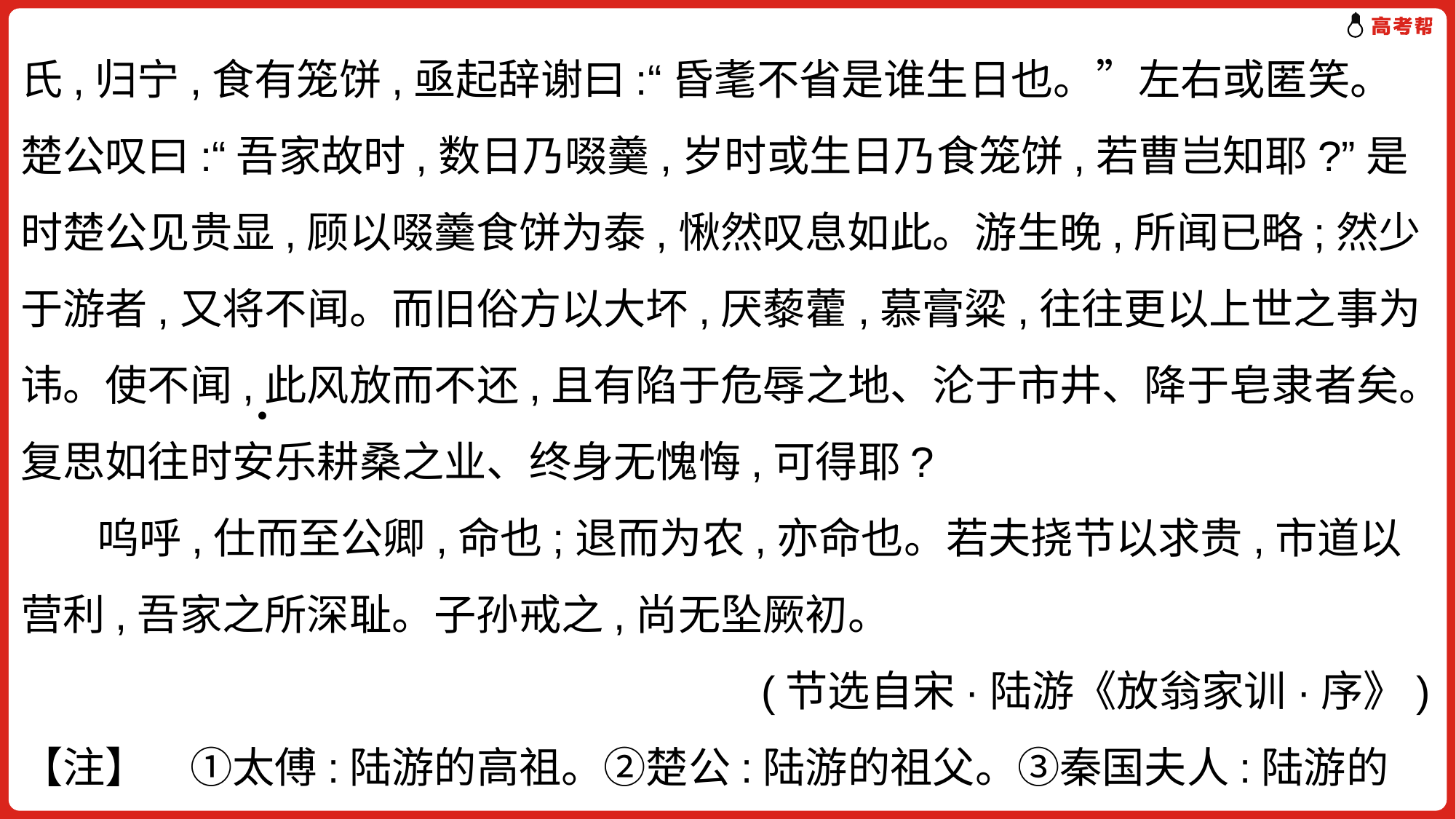

氏,归宁,食有笼饼,亟起辞谢曰:“昏耄不省是谁生日也。”左右或匿笑。楚公叹曰:“吾家故时,数日乃啜羹,岁时或生日乃食笼饼,若曹岂知耶?”是时楚公见贵显,顾以啜羹食饼为泰,愀然叹息如此。游生晚,所闻已略;然少于游者,又将不闻。而旧俗方以大坏,厌藜藿,慕膏粱,往往更以上世之事为讳。使不闻,此风放而不还,且有陷于危辱之地、沦于市井、降于皂隶者矣。复思如往时安乐耕桑之业、终身无愧悔,可得耶?
       呜呼,仕而至公卿,命也;退而为农,亦命也。若夫挠节以求贵,市道以营利,吾家之所深耻。子孙戒之,尚无坠厥初。
(节选自宋·陆游《放翁家训·序》)
【注】　①太傅:陆游的高祖。②楚公:陆游的祖父。③秦国夫人:陆游的祖母。
.